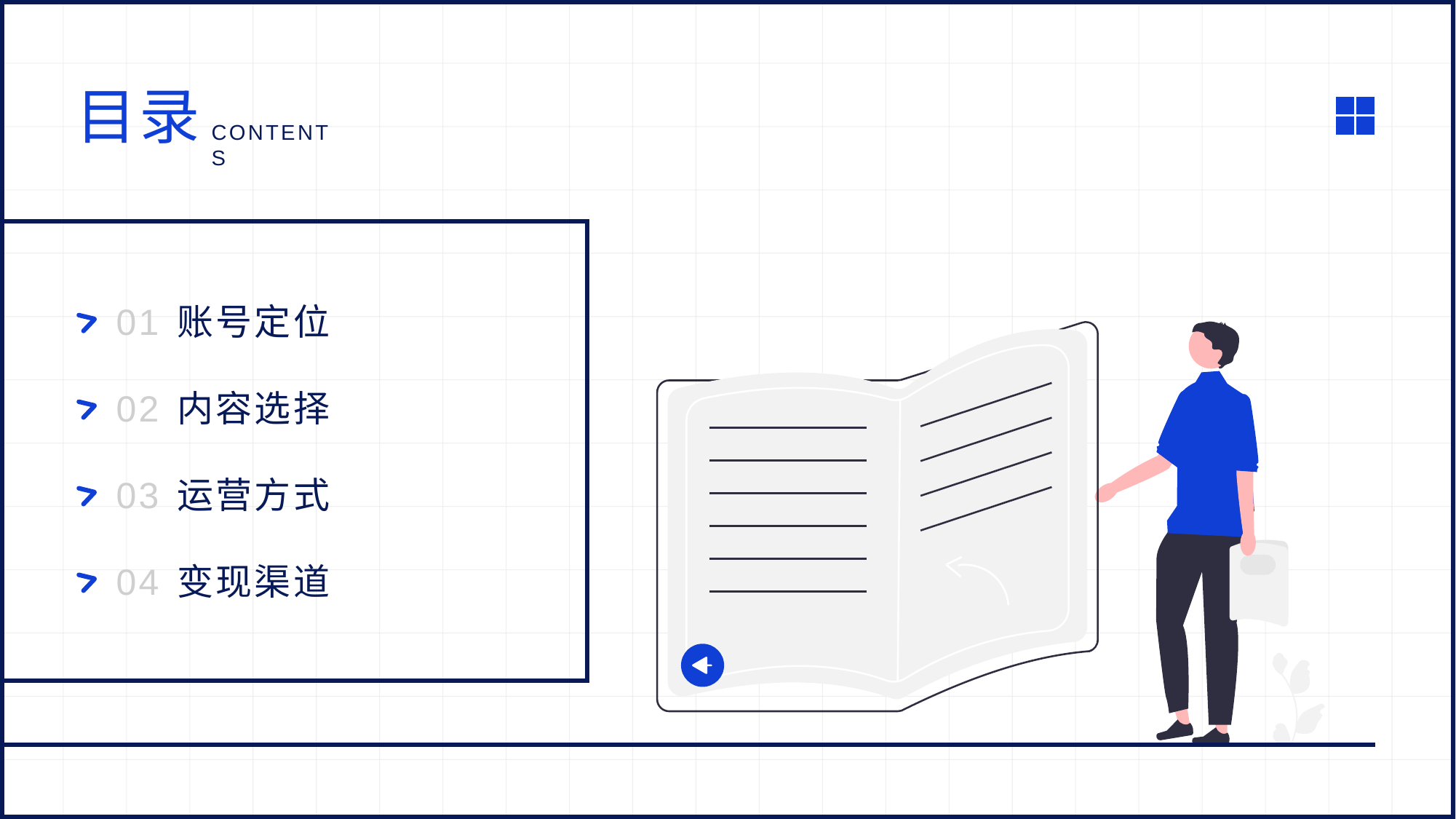

目录

CONTENTS
01
账号定位

02
内容选择
03
运营方式
04
变现渠道